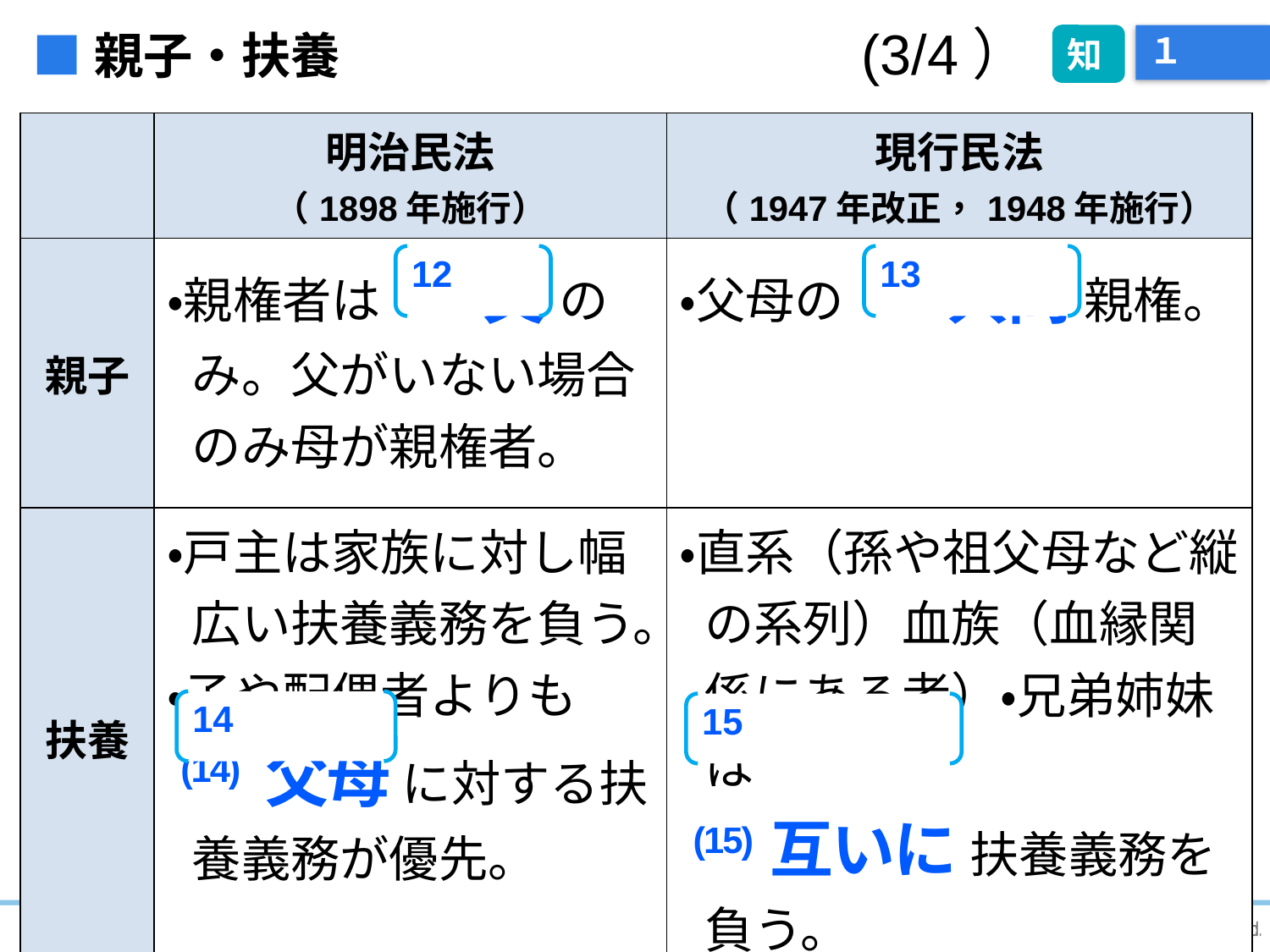

(3/4）
知
■親子・扶養
# １
|  | 明治民法 （1898年施行） | 現行民法 （1947年改正，1948年施行） |
| --- | --- | --- |
| 親子 | ・親権者は (12) 父 のみ。父がいない場合 のみ母が親権者。 | ・父母の (13) 共同 親権。 |
| 扶養 | ・戸主は家族に対し幅広い扶養義務を負う。 ・子や配偶者よりも (14) 父母 に対する扶養義務が優先。 | ・直系（孫や祖父母など縦の系列）血族（血縁関係にある者）・兄弟姉妹は (15) 互いに 扶養義務を負う。 |
12
13
14
15
5